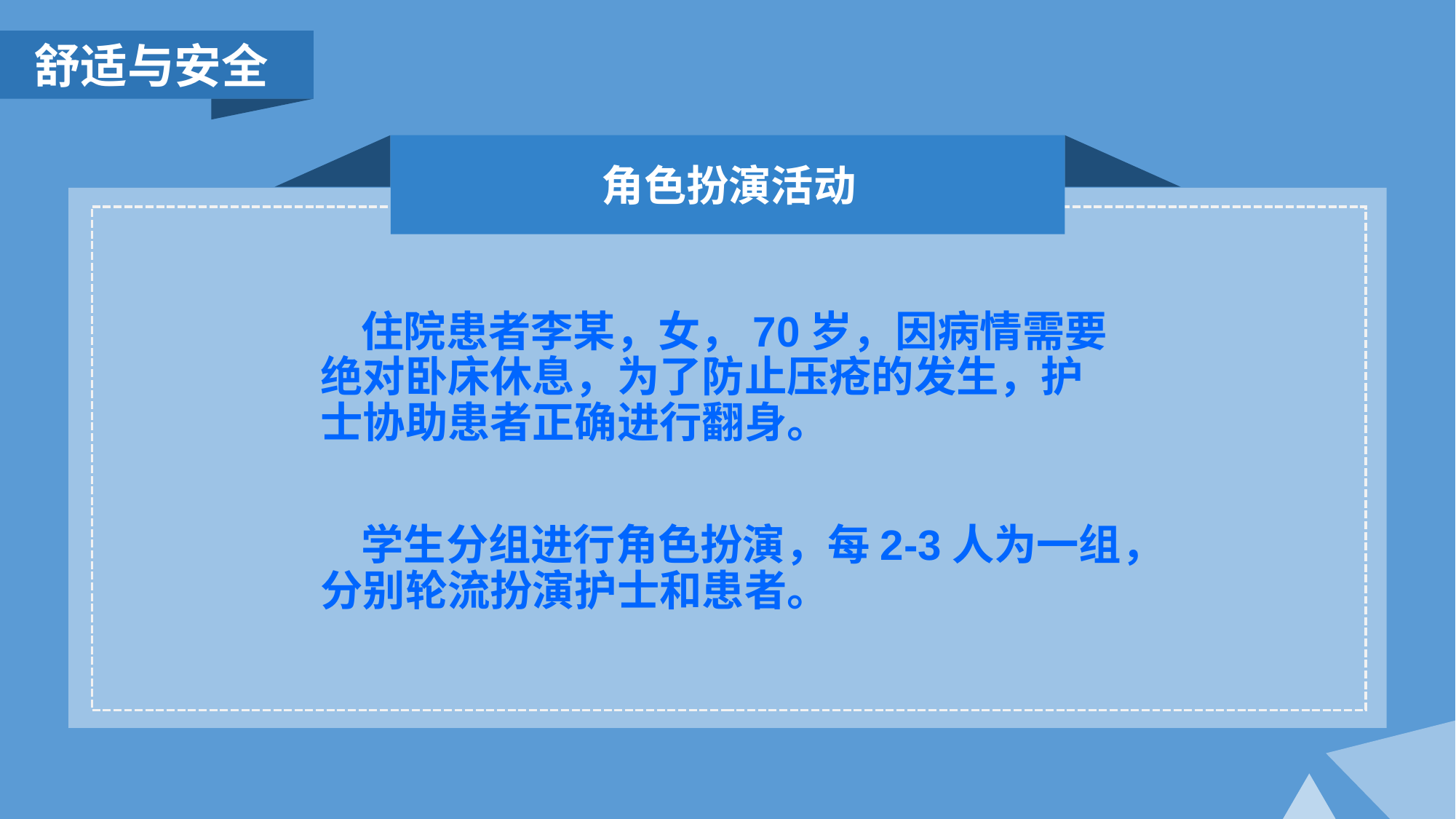

舒适与安全

角色扮演活动

      住院患者李某，女，70岁，因病情需要绝对卧床休息，为了防止压疮的发生，护士协助患者正确进行翻身。

      学生分组进行角色扮演，每2-3人为一组，分别轮流扮演护士和患者。